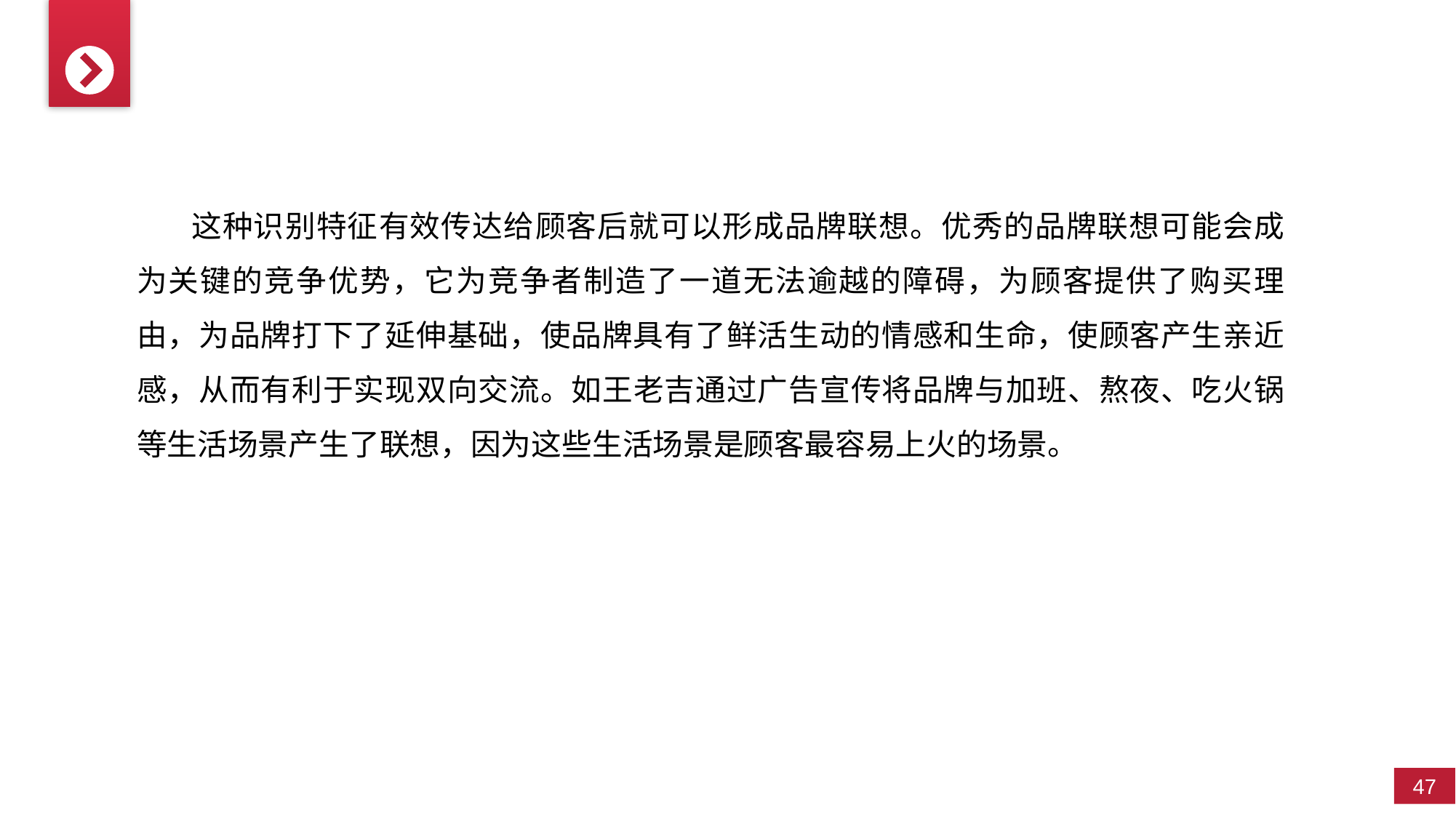

这种识别特征有效传达给顾客后就可以形成品牌联想。优秀的品牌联想可能会成为关键的竞争优势，它为竞争者制造了一道无法逾越的障碍，为顾客提供了购买理由，为品牌打下了延伸基础，使品牌具有了鲜活生动的情感和生命，使顾客产生亲近感，从而有利于实现双向交流。如王老吉通过广告宣传将品牌与加班、熬夜、吃火锅等生活场景产生了联想，因为这些生活场景是顾客最容易上火的场景。